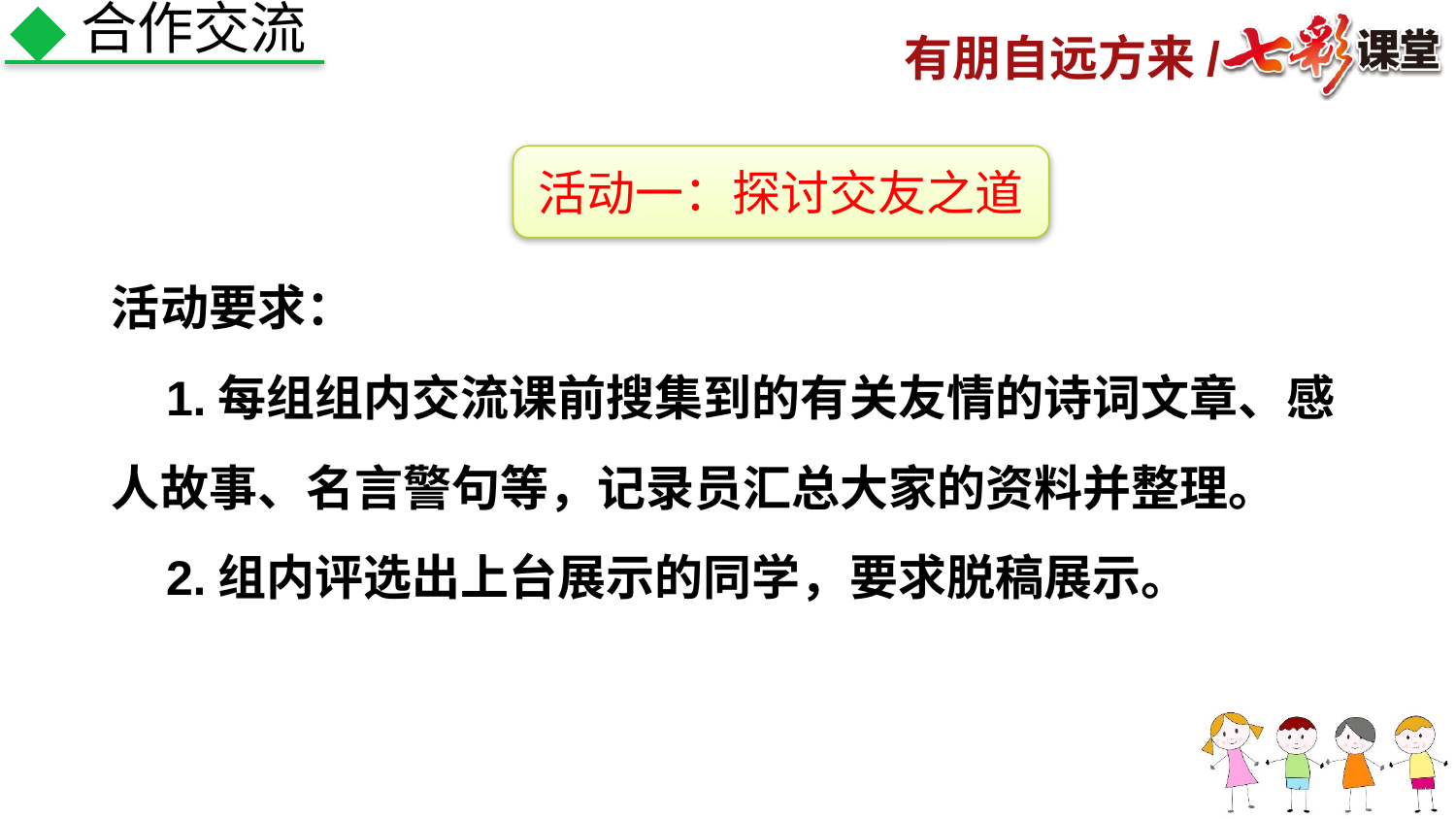

合作交流

活动一：探讨交友之道
活动要求：
    1.每组组内交流课前搜集到的有关友情的诗词文章、感人故事、名言警句等，记录员汇总大家的资料并整理。
    2.组内评选出上台展示的同学，要求脱稿展示。